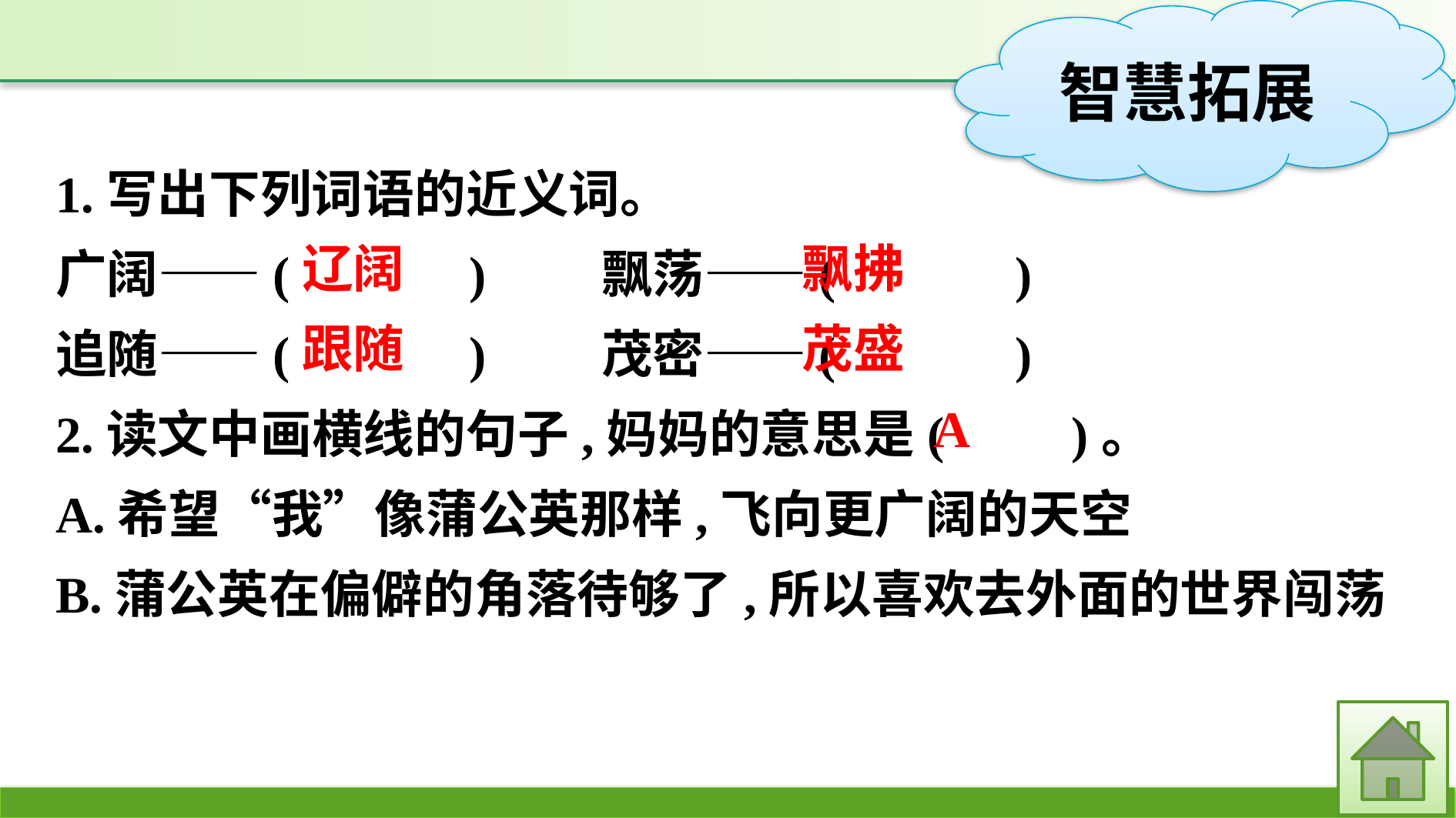

1.写出下列词语的近义词。
广阔——(　　　)　　飘荡——(　　　)
追随——(　　　)　　茂密——(　　　)
2.读文中画横线的句子,妈妈的意思是(　　)。
A.希望“我”像蒲公英那样,飞向更广阔的天空
B.蒲公英在偏僻的角落待够了,所以喜欢去外面的世界闯荡
辽阔
飘拂
茂盛
跟随
A